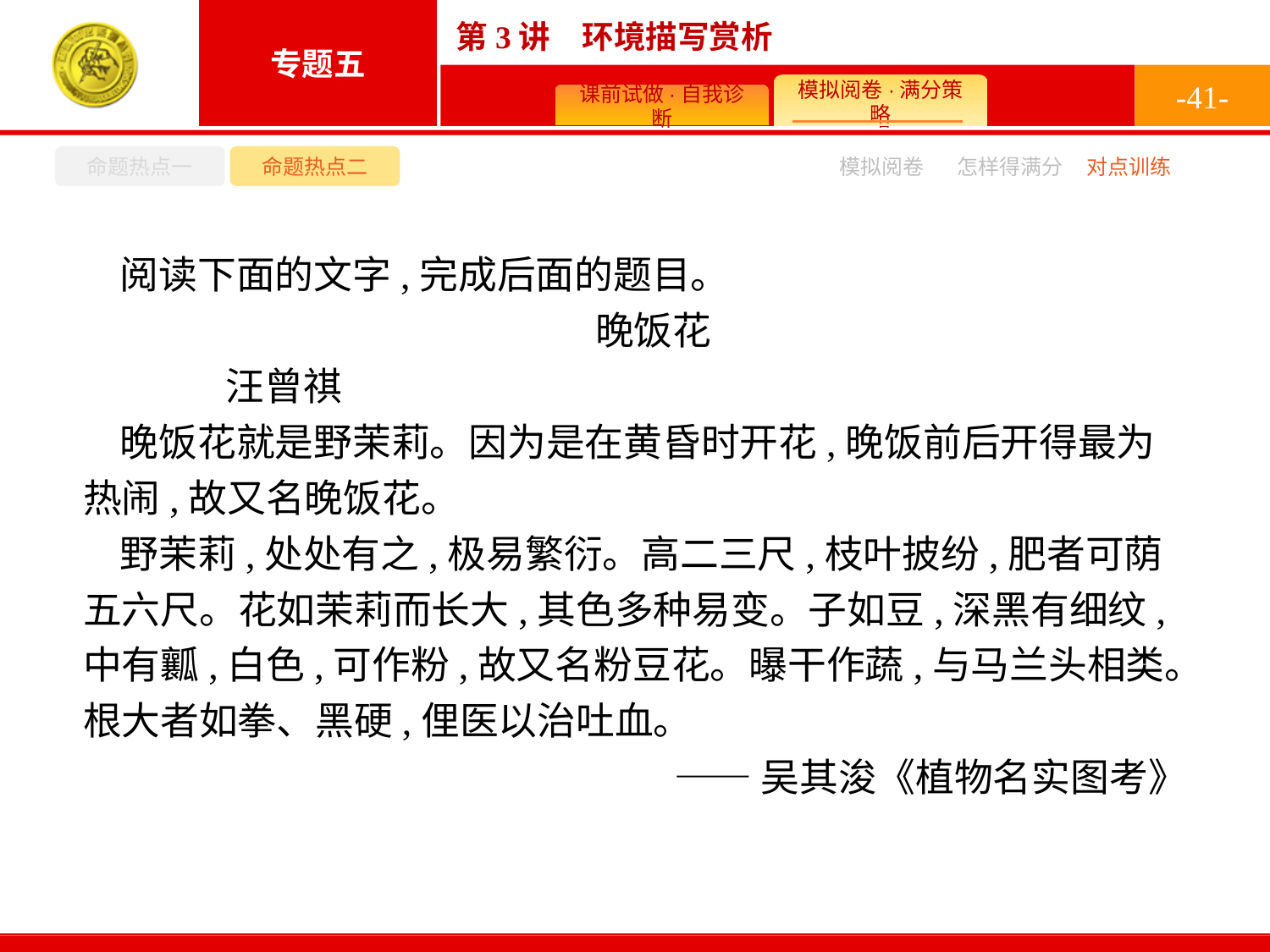

-41-
命题热点一
命题热点二
怎样得满分
模拟阅卷
对点训练
阅读下面的文字,完成后面的题目。
晚饭花
	汪曾祺
晚饭花就是野茉莉。因为是在黄昏时开花,晚饭前后开得最为热闹,故又名晚饭花。
野茉莉,处处有之,极易繁衍。高二三尺,枝叶披纷,肥者可荫五六尺。花如茉莉而长大,其色多种易变。子如豆,深黑有细纹,中有瓤,白色,可作粉,故又名粉豆花。曝干作蔬,与马兰头相类。根大者如拳、黑硬,俚医以治吐血。
——吴其浚《植物名实图考》